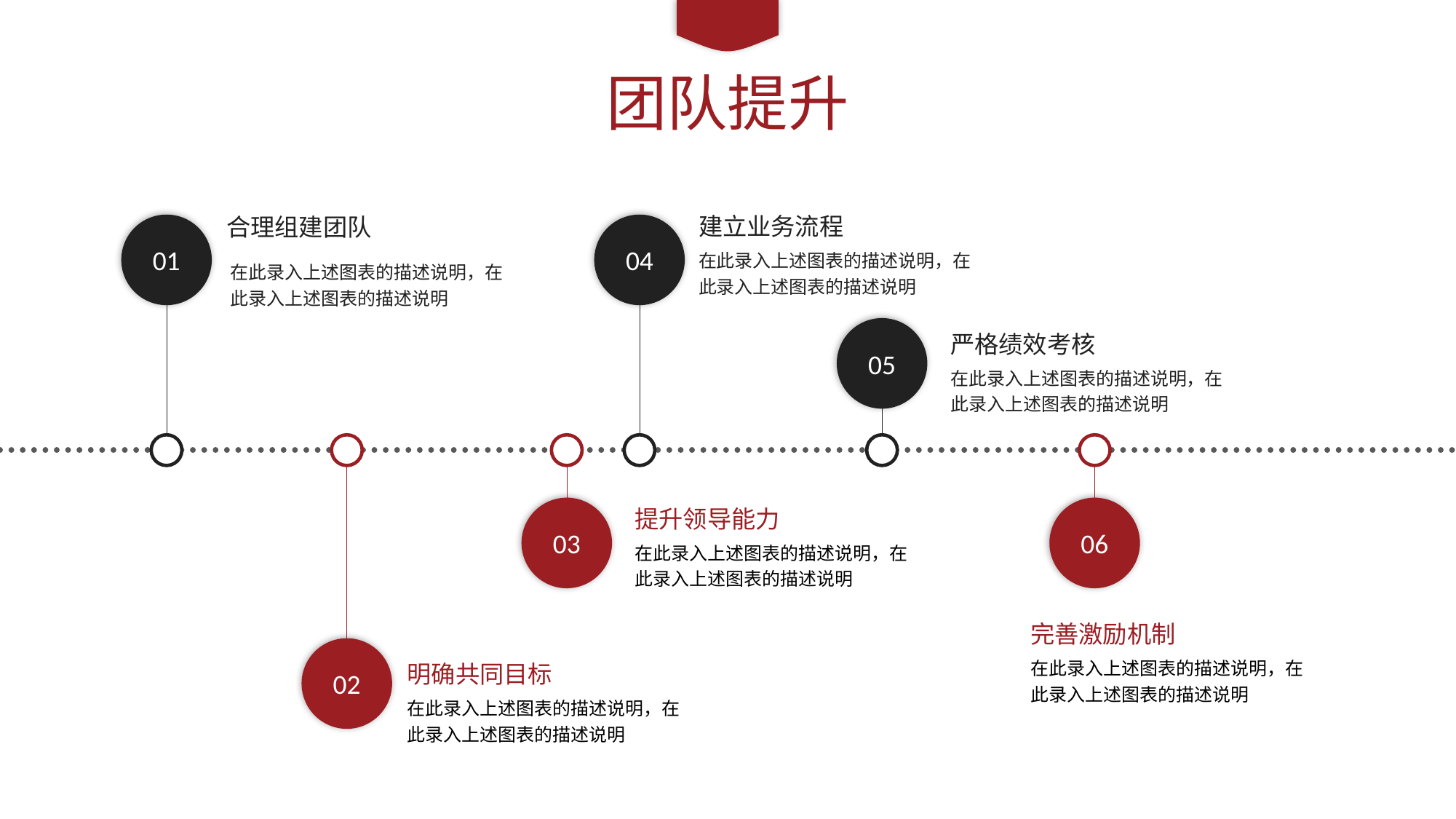

团队提升
建立业务流程
在此录入上述图表的描述说明，在此录入上述图表的描述说明
合理组建团队
在此录入上述图表的描述说明，在此录入上述图表的描述说明
01

04

05

严格绩效考核
在此录入上述图表的描述说明，在此录入上述图表的描述说明

02

03

06
提升领导能力
在此录入上述图表的描述说明，在此录入上述图表的描述说明
完善激励机制
在此录入上述图表的描述说明，在此录入上述图表的描述说明
明确共同目标
在此录入上述图表的描述说明，在此录入上述图表的描述说明